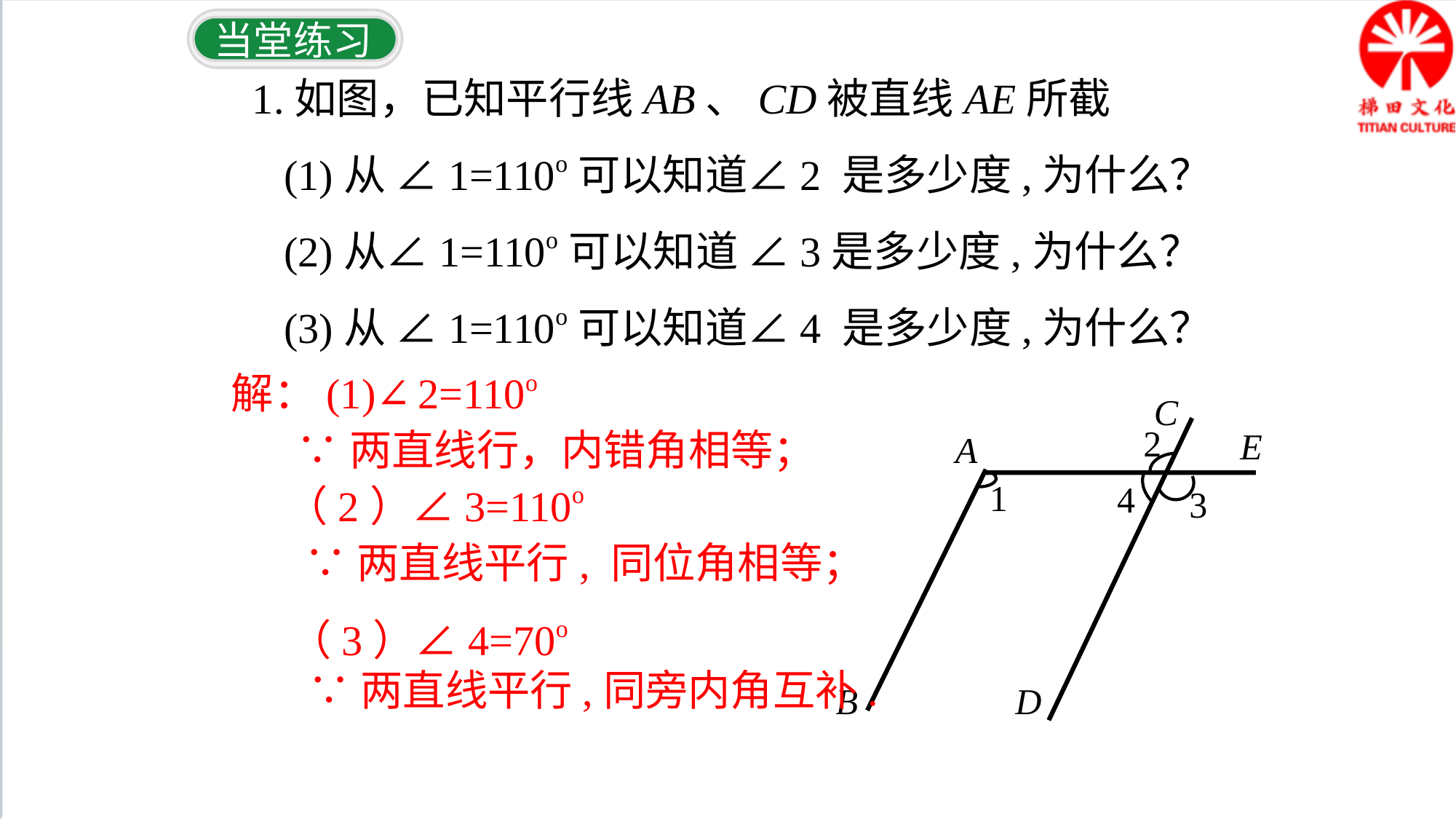

1.如图，已知平行线AB、CD被直线AE所截
   (1)从 ∠1=110o可以知道∠2 是多少度,为什么？
   (2)从∠1=110o可以知道 ∠3是多少度,为什么？
   (3)从 ∠1=110o可以知道∠4 是多少度,为什么？

当堂练习
解：(1)∠2=110o
            ∵两直线行，内错角相等；
C
E

A

1

4

3
B
D
2

（2）∠3=110o
  ∵两直线平行, 同位角相等；
（3）∠4=70o
  ∵两直线平行,同旁内角互补.